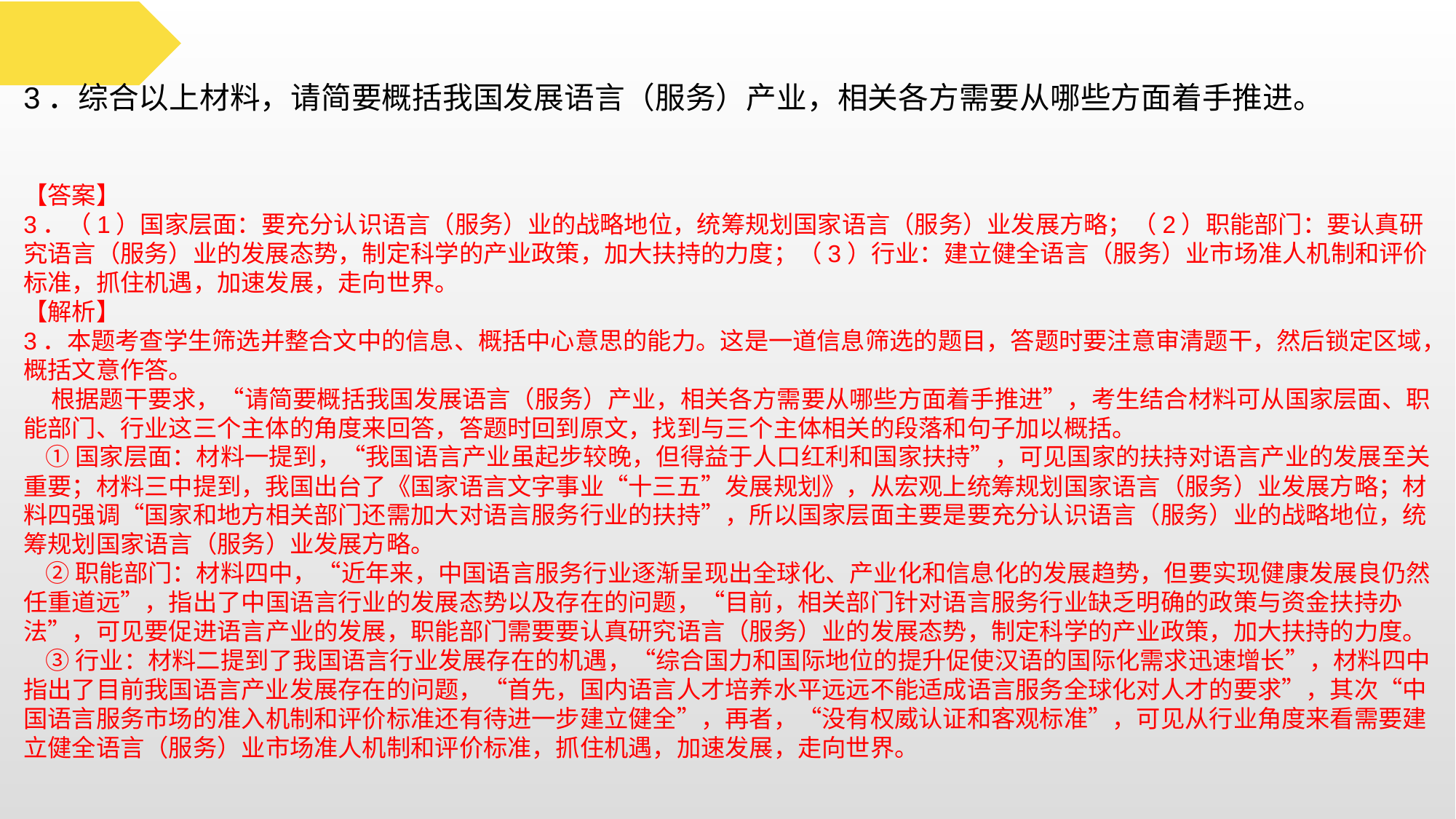

3．综合以上材料，请简要概括我国发展语言（服务）产业，相关各方需要从哪些方面着手推进。

【答案】
3．（1）国家层面：要充分认识语言（服务）业的战略地位，统筹规划国家语言（服务）业发展方略；（2）职能部门：要认真研究语言（服务）业的发展态势，制定科学的产业政策，加大扶持的力度；（3）行业：建立健全语言（服务）业市场准人机制和评价标准，抓住机遇，加速发展，走向世界。
【解析】
3．本题考查学生筛选并整合文中的信息、概括中心意思的能力。这是一道信息筛选的题目，答题时要注意审清题干，然后锁定区域，概括文意作答。
    根据题干要求，“请简要概括我国发展语言（服务）产业，相关各方需要从哪些方面着手推进”，考生结合材料可从国家层面、职能部门、行业这三个主体的角度来回答，答题时回到原文，找到与三个主体相关的段落和句子加以概括。
    ①国家层面：材料一提到，“我国语言产业虽起步较晚，但得益于人口红利和国家扶持”，可见国家的扶持对语言产业的发展至关重要；材料三中提到，我国出台了《国家语言文字事业“十三五”发展规划》，从宏观上统筹规划国家语言（服务）业发展方略；材料四强调“国家和地方相关部门还需加大对语言服务行业的扶持”，所以国家层面主要是要充分认识语言（服务）业的战略地位，统筹规划国家语言（服务）业发展方略。
    ②职能部门：材料四中，“近年来，中国语言服务行业逐渐呈现出全球化、产业化和信息化的发展趋势，但要实现健康发展良仍然任重道远”，指出了中国语言行业的发展态势以及存在的问题，“目前，相关部门针对语言服务行业缺乏明确的政策与资金扶持办法”，可见要促进语言产业的发展，职能部门需要要认真研究语言（服务）业的发展态势，制定科学的产业政策，加大扶持的力度。
    ③行业：材料二提到了我国语言行业发展存在的机遇，“综合国力和国际地位的提升促使汉语的国际化需求迅速增长”，材料四中指出了目前我国语言产业发展存在的问题，“首先，国内语言人才培养水平远远不能适成语言服务全球化对人才的要求”，其次“中国语言服务市场的准入机制和评价标准还有待进一步建立健全”，再者，“没有权威认证和客观标准”，可见从行业角度来看需要建立健全语言（服务）业市场准人机制和评价标准，抓住机遇，加速发展，走向世界。